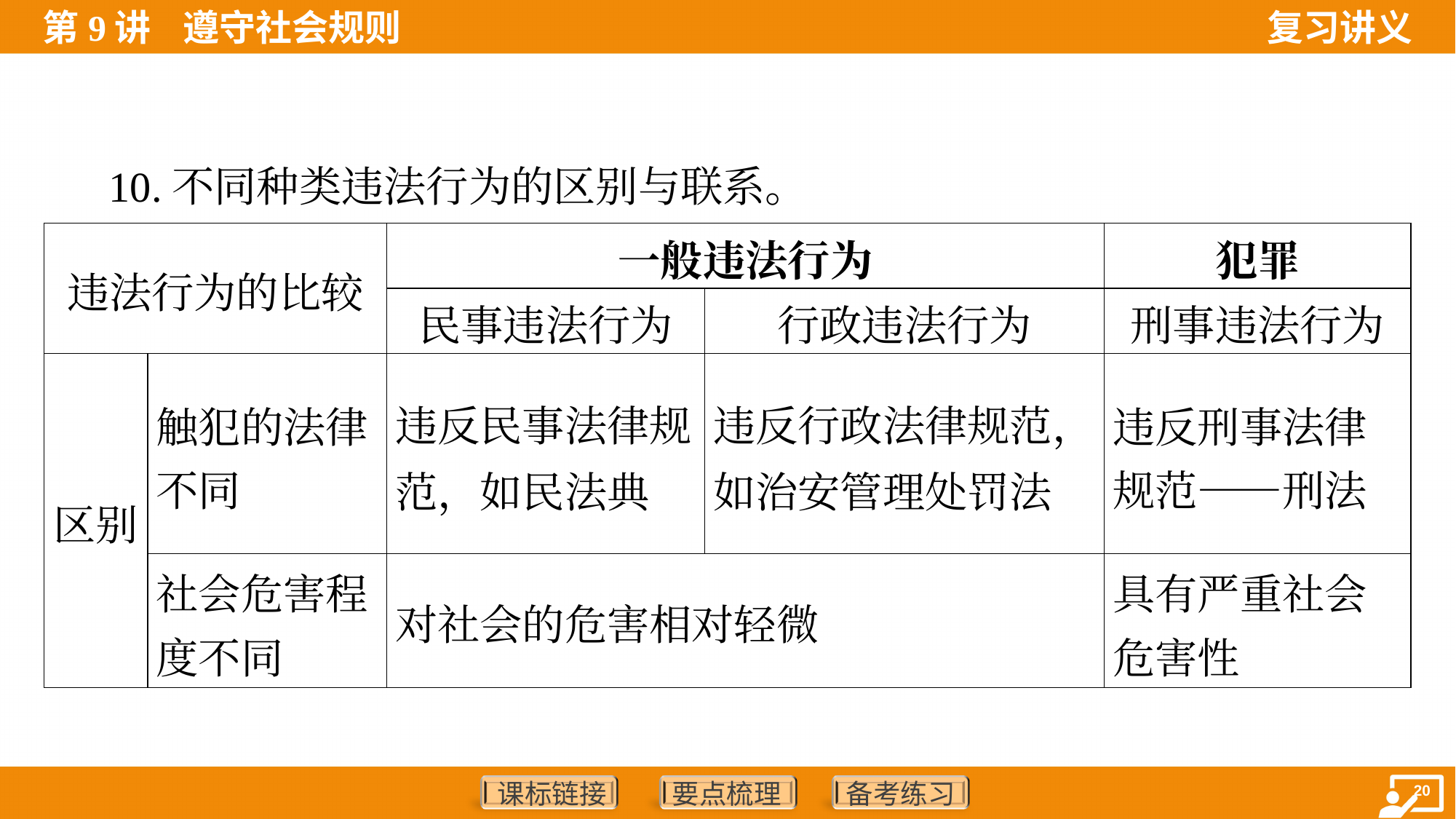

10.不同种类违法行为的区别与联系。
| 违法行为的比较 |  | 一般违法行为 |  | 犯罪 |
| --- | --- | --- | --- | --- |
|  |  | 民事违法行为 | 行政违法行为 | 刑事违法行为 |
| 区别 | 触犯的法律 不同 | 违反民事法律规范，如民法典 | 违反行政法律规范，如治安管理处罚法 | 违反刑事法律 规范——刑法 |
|  | 社会危害程 度不同 | 对社会的危害相对轻微 |  | 具有严重社会 危害性 |